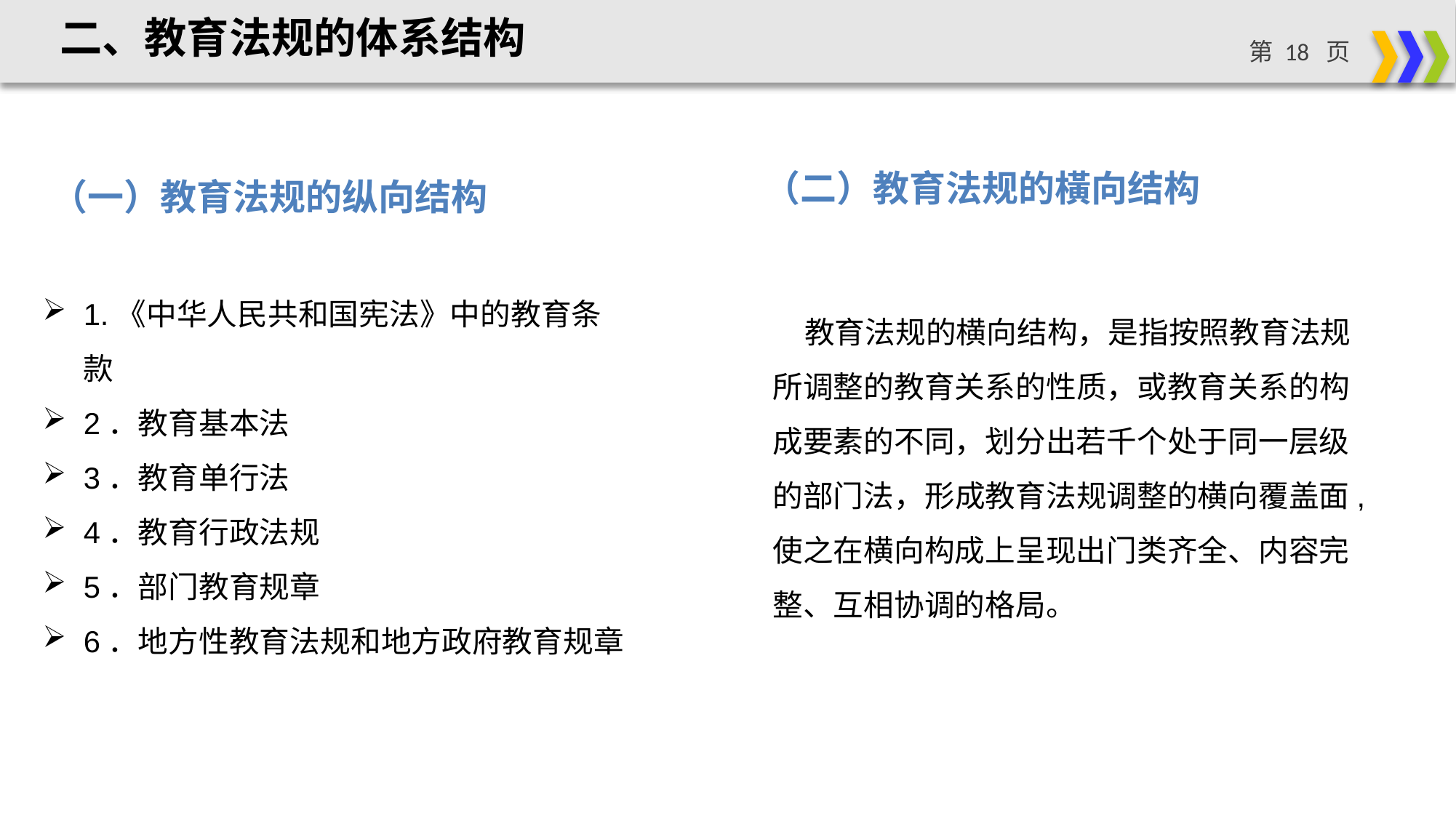

二、教育法规的体系结构
（二）教育法规的橫向结构
（一）教育法规的纵向结构
1.《中华人民共和国宪法》中的教育条款
2．教育基本法
3．教育单行法
4．教育行政法规
5．部门教育规章
6．地方性教育法规和地方政府教育规章

教育法规的横向结构，是指按照教育法规所调整的教育关系的性质，或教育关系的构成要素的不同，划分出若千个处于同一层级的部门法，形成教育法规调整的横向覆盖面,使之在横向构成上呈现出门类齐全、内容完整、互相协调的格局。